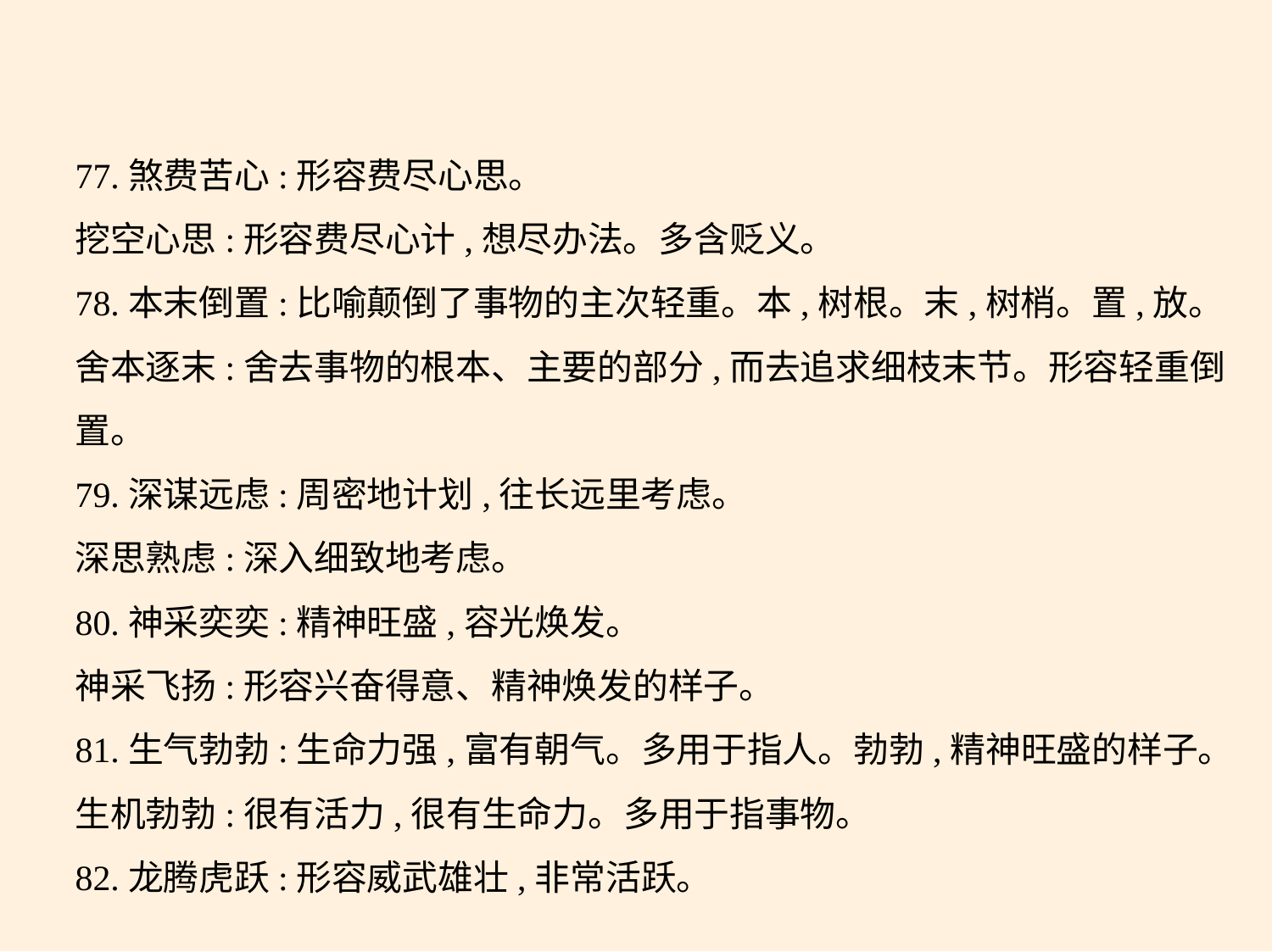

77.煞费苦心:形容费尽心思。
挖空心思:形容费尽心计,想尽办法。多含贬义。
78.本末倒置:比喻颠倒了事物的主次轻重。本,树根。末,树梢。置,放。
舍本逐末:舍去事物的根本、主要的部分,而去追求细枝末节。形容轻重倒
置。
79.深谋远虑:周密地计划,往长远里考虑。
深思熟虑:深入细致地考虑。
80.神采奕奕:精神旺盛,容光焕发。
神采飞扬:形容兴奋得意、精神焕发的样子。
81.生气勃勃:生命力强,富有朝气。多用于指人。勃勃,精神旺盛的样子。
生机勃勃:很有活力,很有生命力。多用于指事物。
82.龙腾虎跃:形容威武雄壮,非常活跃。